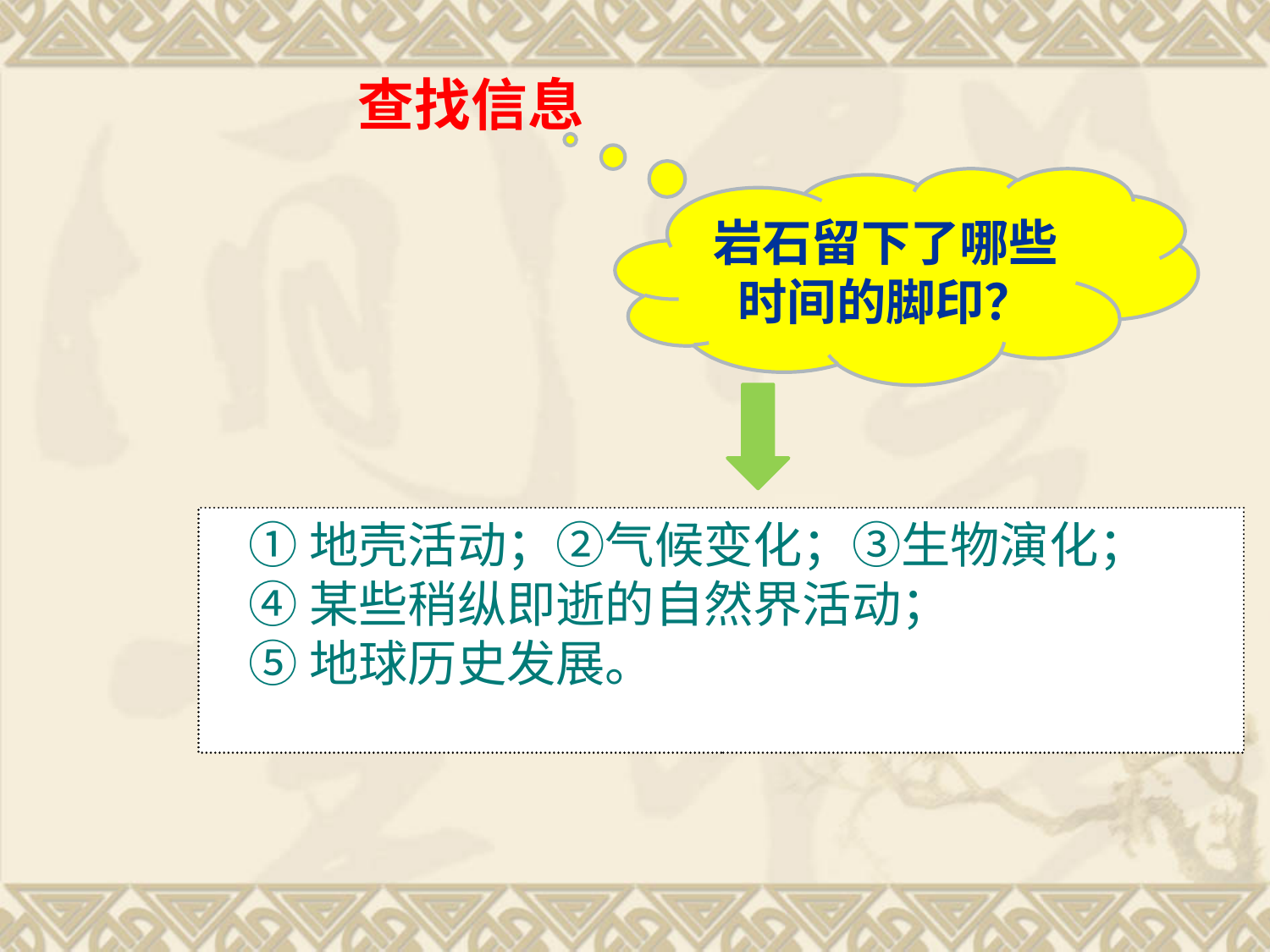

查找信息
岩石留下了哪些时间的脚印？

①地壳活动；②气候变化；③生物演化；
④某些稍纵即逝的自然界活动；
⑤地球历史发展。